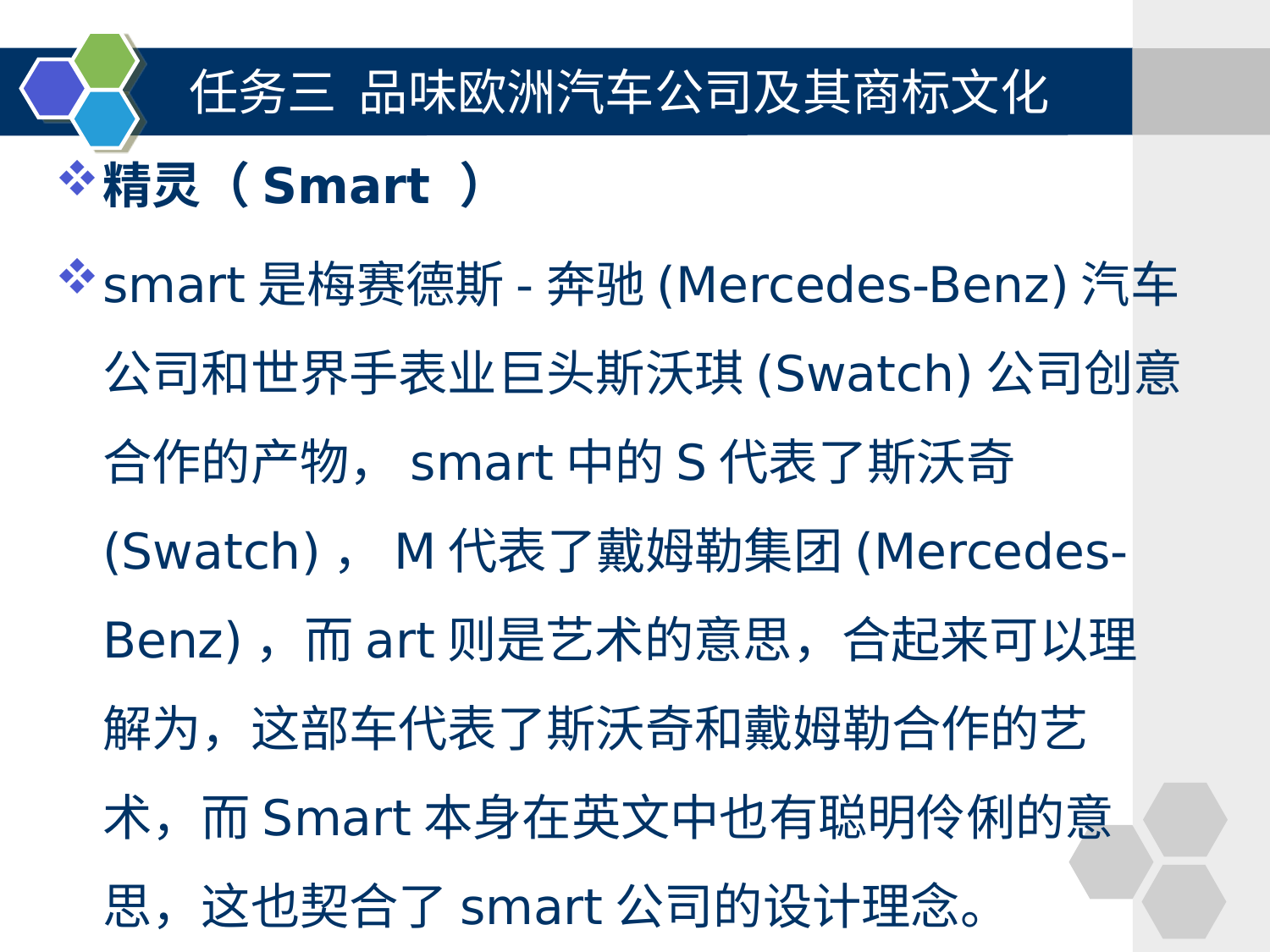

任务三  品味欧洲汽车公司及其商标文化
#
精灵（Smart ）
smart是梅赛德斯-奔驰(Mercedes-Benz)汽车公司和世界手表业巨头斯沃琪(Swatch)公司创意合作的产物，smart中的S代表了斯沃奇(Swatch)，M代表了戴姆勒集团(Mercedes-Benz)，而art则是艺术的意思，合起来可以理解为，这部车代表了斯沃奇和戴姆勒合作的艺术，而Smart本身在英文中也有聪明伶俐的意思，这也契合了smart公司的设计理念。